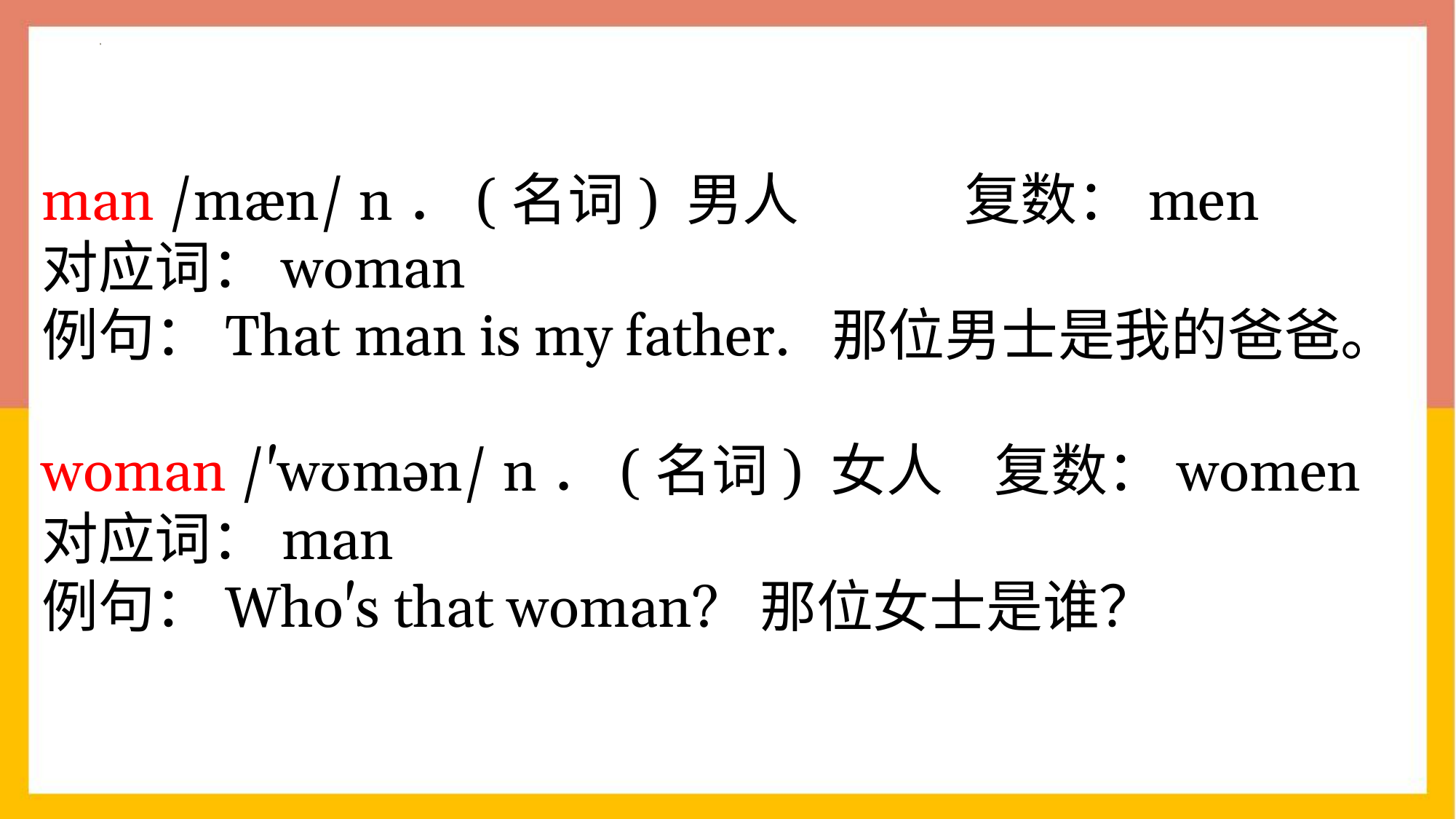

man /mæn/ n．(名词) 男人             复数：men
对应词：woman
例句：That man is my father.  那位男士是我的爸爸。

woman /'wʊmən/ n．(名词) 女人    复数：women
对应词：man
例句：Who's that woman?  那位女士是谁？